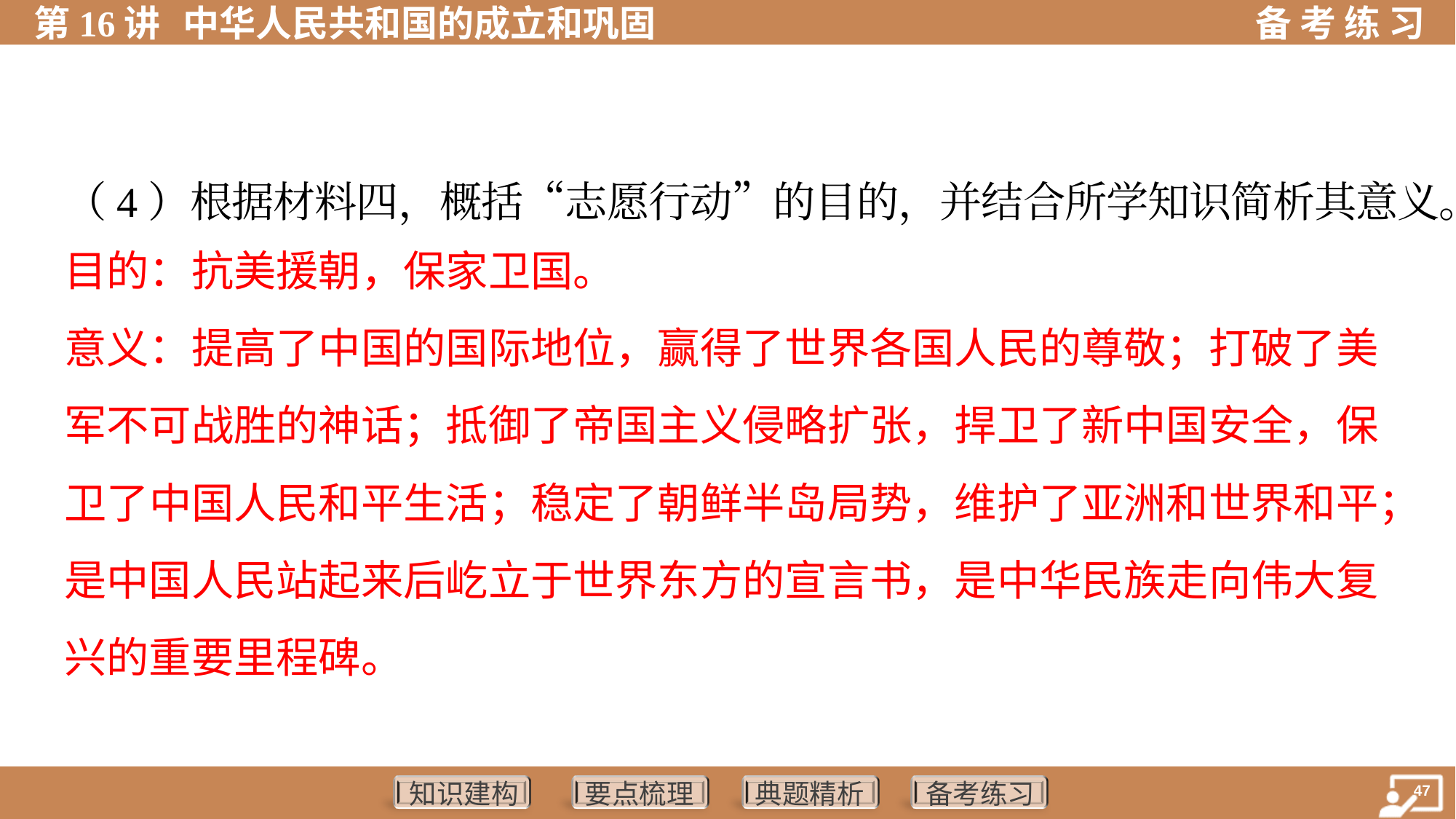

（4）根据材料四，概括“志愿行动”的目的，并结合所学知识简析其意义。
目的：抗美援朝，保家卫国。
意义：提高了中国的国际地位，赢得了世界各国人民的尊敬；打破了美
军不可战胜的神话；抵御了帝国主义侵略扩张，捍卫了新中国安全，保
卫了中国人民和平生活；稳定了朝鲜半岛局势，维护了亚洲和世界和平；
是中国人民站起来后屹立于世界东方的宣言书，是中华民族走向伟大复
兴的重要里程碑。